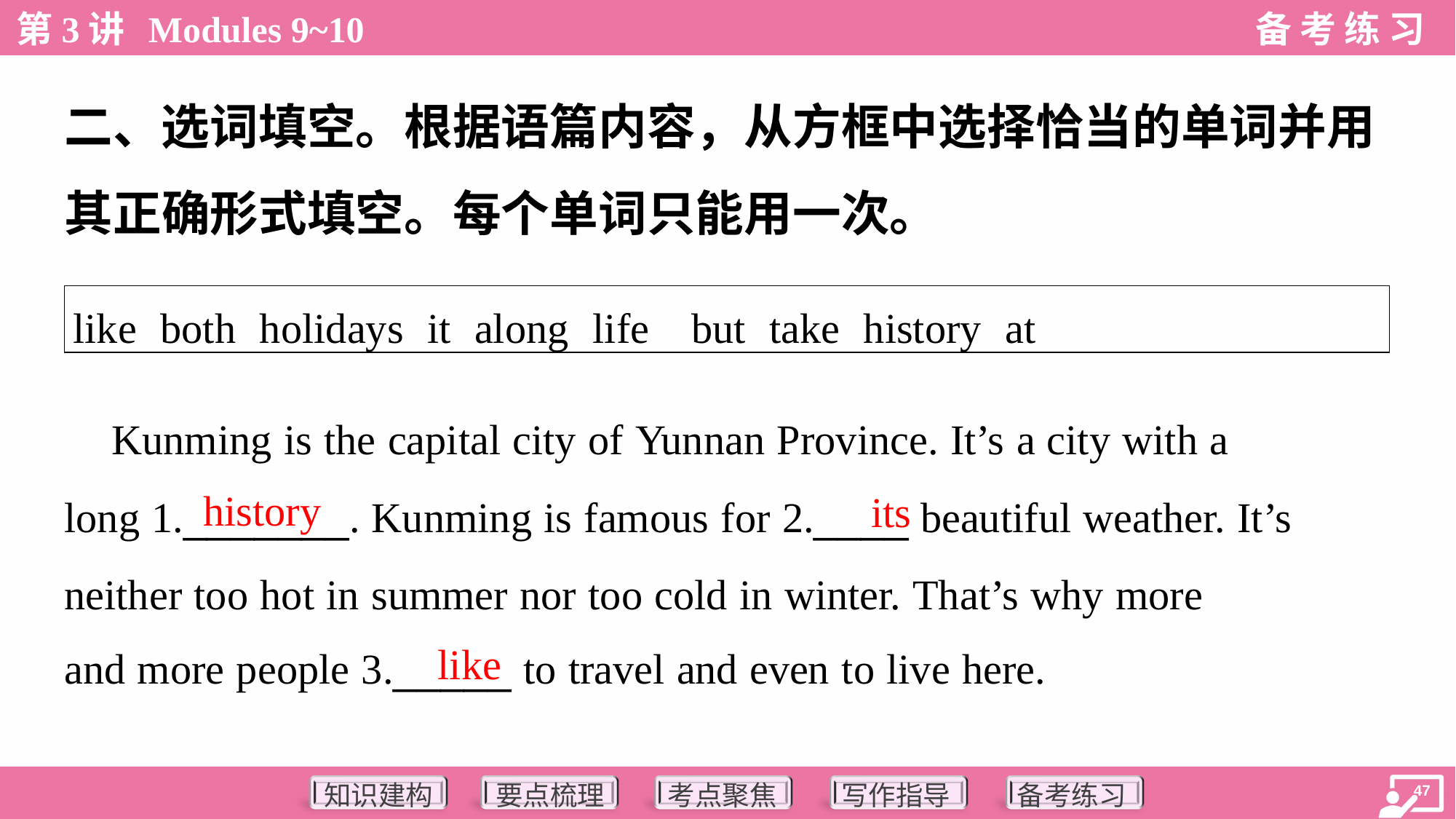

二、选词填空。根据语篇内容，从方框中选择恰当的单词并用
其正确形式填空。每个单词只能用一次。
| like both holidays it along life but take history at |
| --- |
    Kunming is the capital city of Yunnan Province. It’s a city with a
long 1._______. Kunming is famous for 2.____ beautiful weather. It’s
neither too hot in summer nor too cold in winter. That’s why more
and more people 3._____ to travel and even to live here.
history
its
like